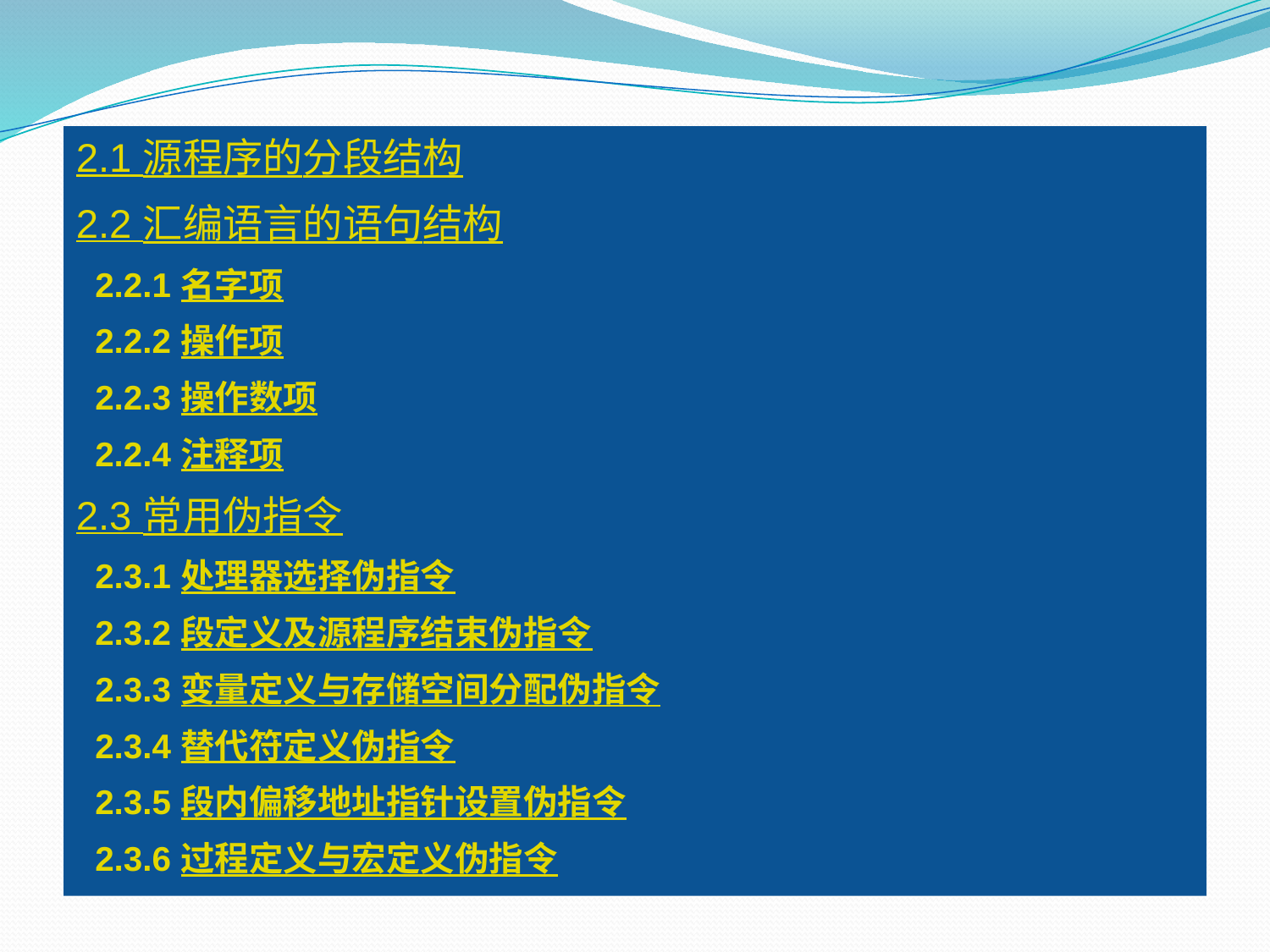

2.1 源程序的分段结构
2.2 汇编语言的语句结构
  2.2.1 名字项
  2.2.2 操作项
  2.2.3 操作数项
  2.2.4 注释项
2.3 常用伪指令
  2.3.1 处理器选择伪指令
  2.3.2 段定义及源程序结束伪指令
  2.3.3 变量定义与存储空间分配伪指令
  2.3.4 替代符定义伪指令
  2.3.5 段内偏移地址指针设置伪指令
  2.3.6 过程定义与宏定义伪指令